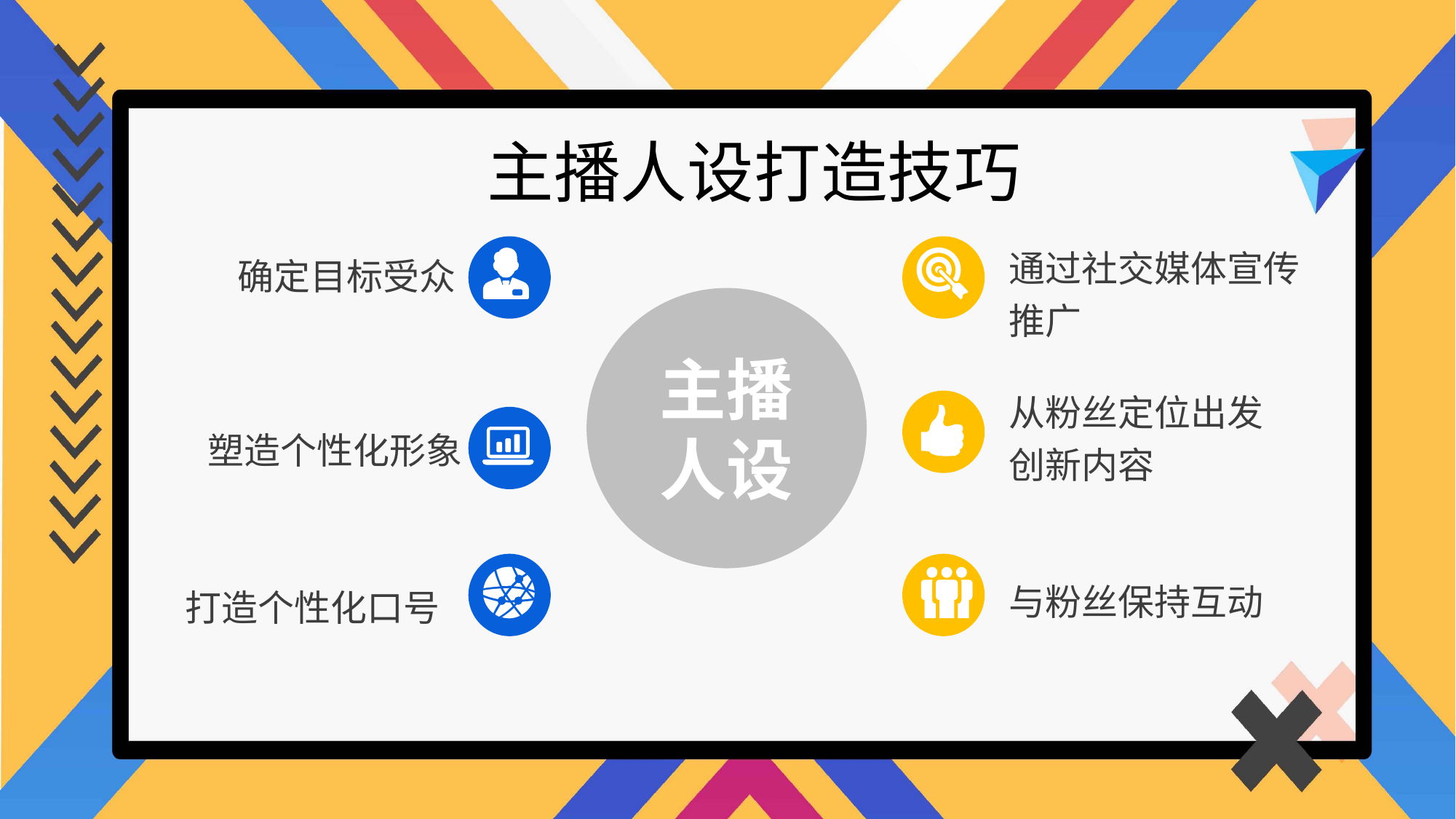

主播人设打造技巧
通过社交媒体宣传推广

确定目标受众

主播人设
从粉丝定位出发
创新内容

塑造个性化形象

与粉丝保持互动

打造个性化口号